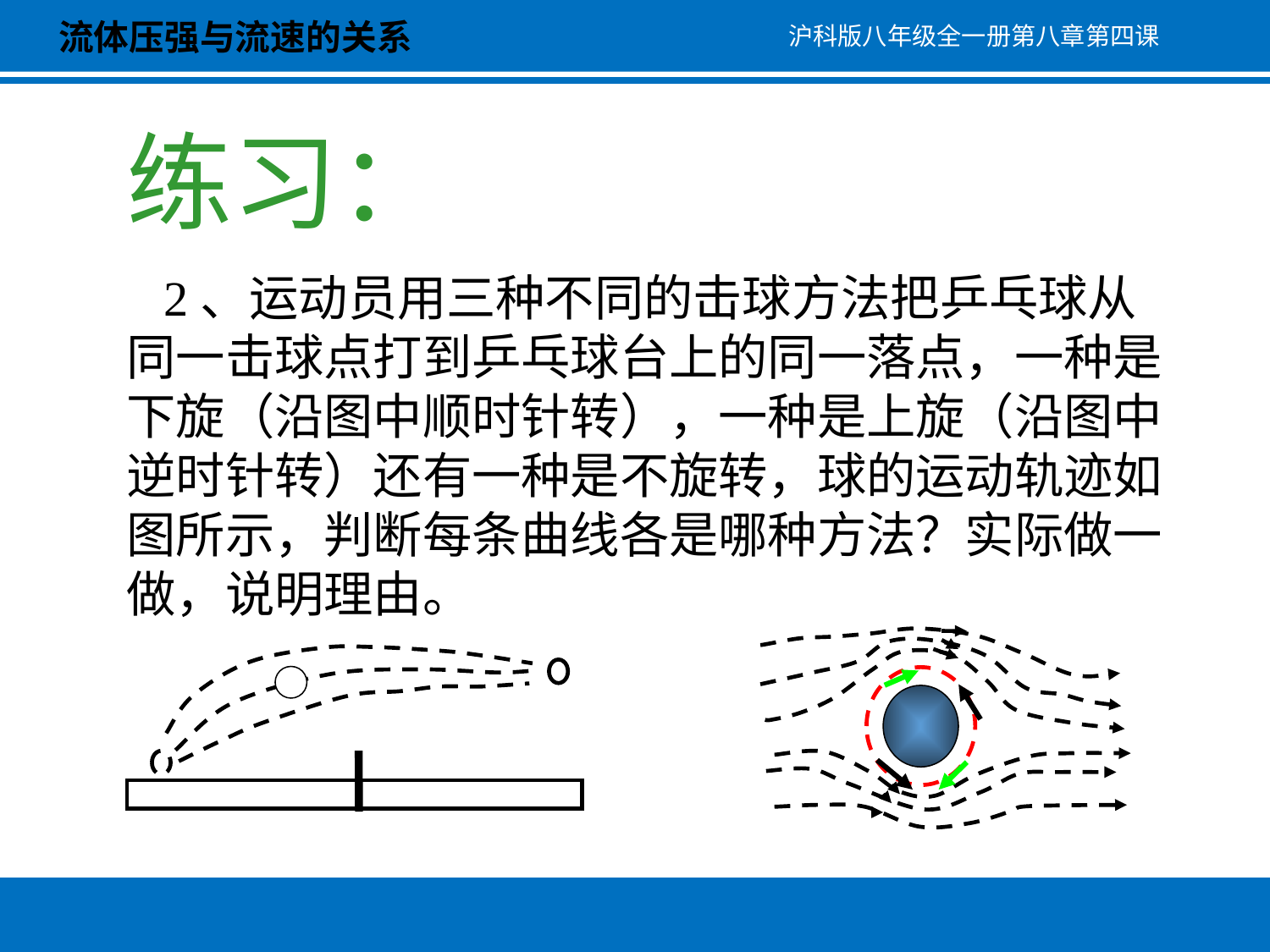

流体压强与流速的关系
沪科版八年级全一册第八章第四课

练习：
   2、运动员用三种不同的击球方法把乒乓球从同一击球点打到乒乓球台上的同一落点，一种是下旋（沿图中顺时针转），一种是上旋（沿图中逆时针转）还有一种是不旋转，球的运动轨迹如图所示，判断每条曲线各是哪种方法？实际做一做，说明理由。